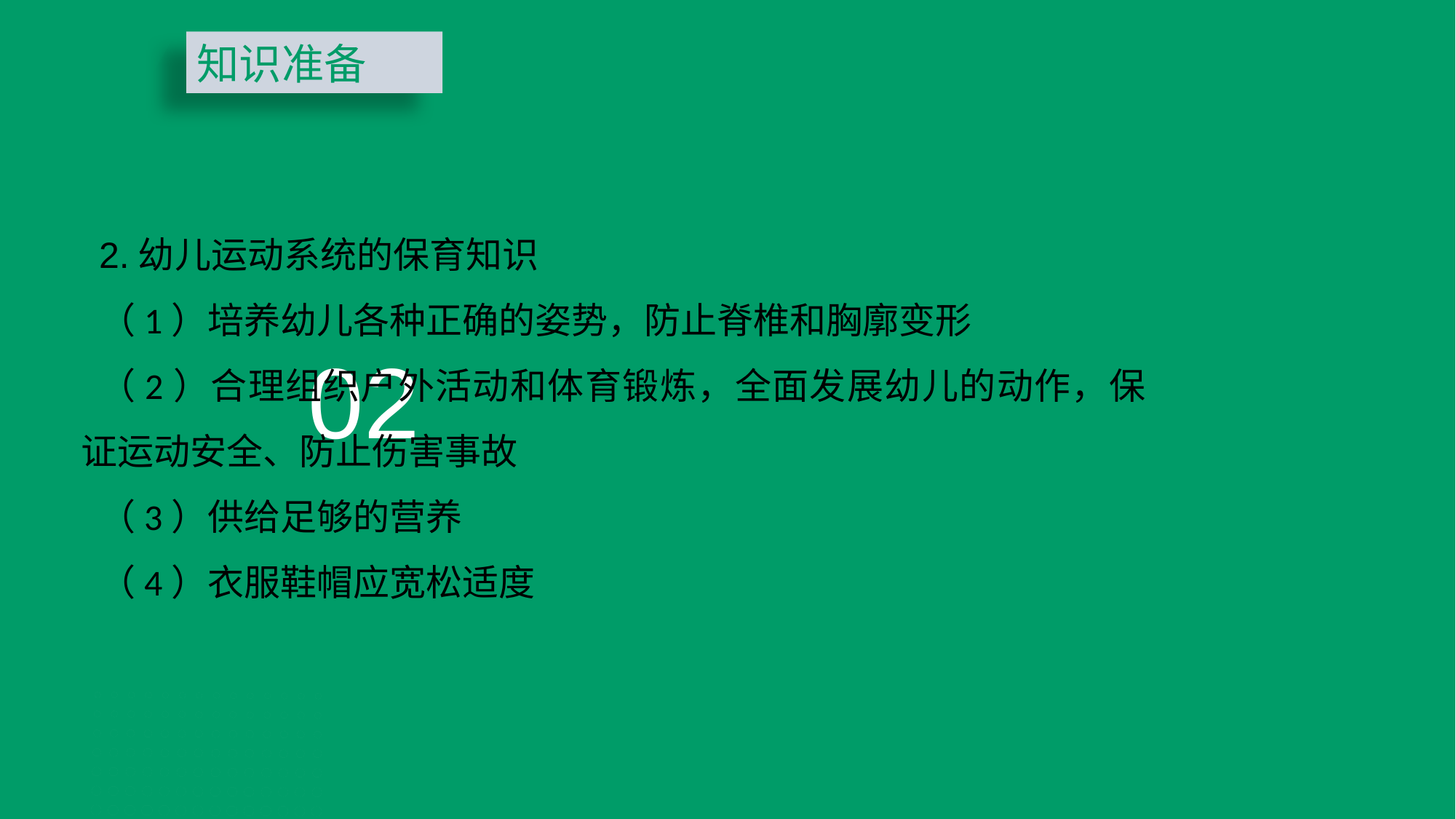

知识准备
2.幼儿运动系统的保育知识
（1）培养幼儿各种正确的姿势，防止脊椎和胸廓变形
（2）合理组织户外活动和体育锻炼，全面发展幼儿的动作，保证运动安全、防止伤害事故
（3）供给足够的营养
（4）衣服鞋帽应宽松适度
02